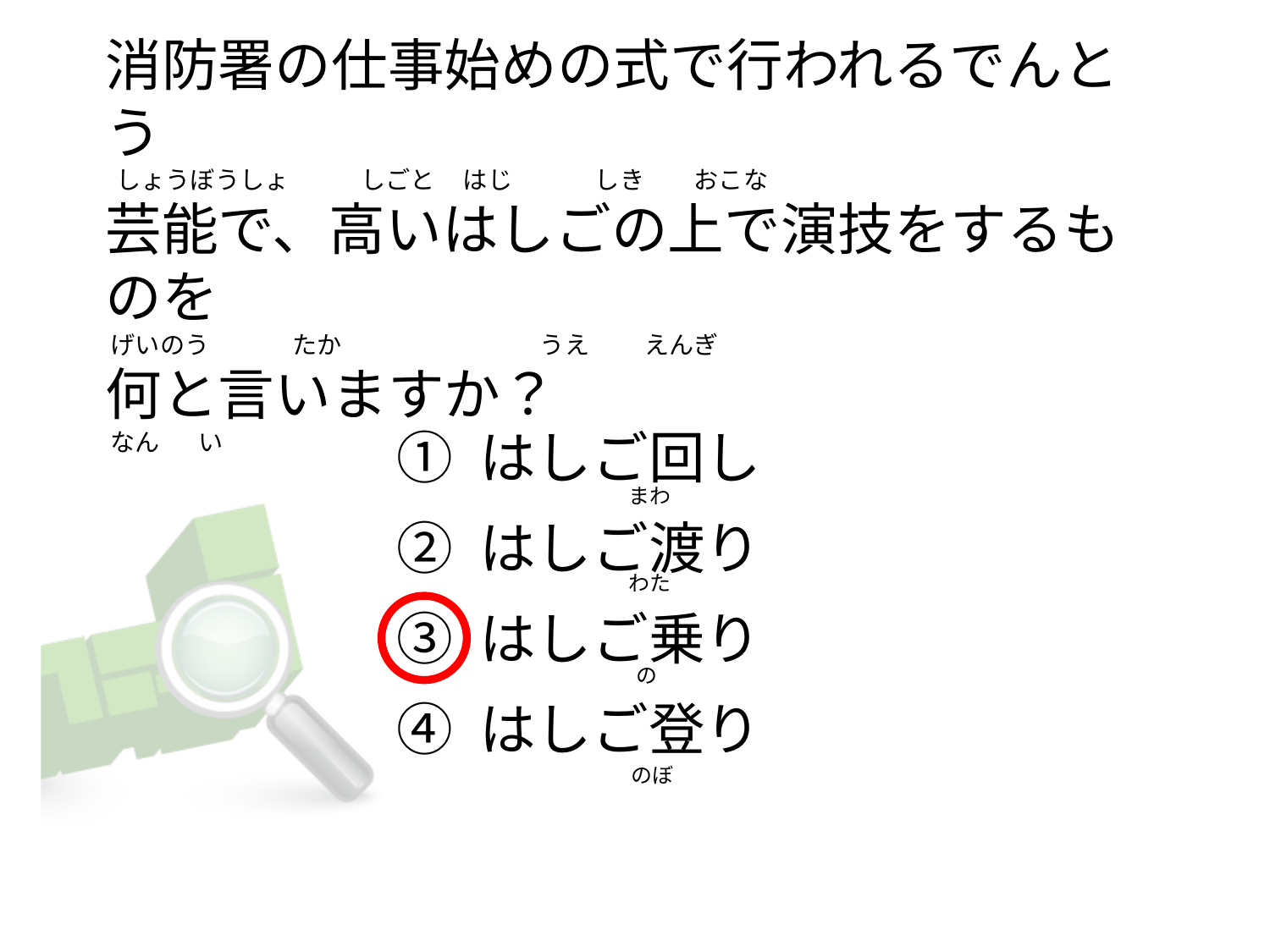

# 消防署の仕事始めの式で行われるでんとう   しょうぼうしょ             しごと     はじ               しき         おこな 芸能で、高いはしごの上で演技をするものを  げいのう               たか                                    うえ          えんぎ 何と言いますか？  なん       い
① はしご回し
② はしご渡り
③ はしご乗り
④ はしご登り
                               まわ
                               わた

                                 の
                                 のぼ